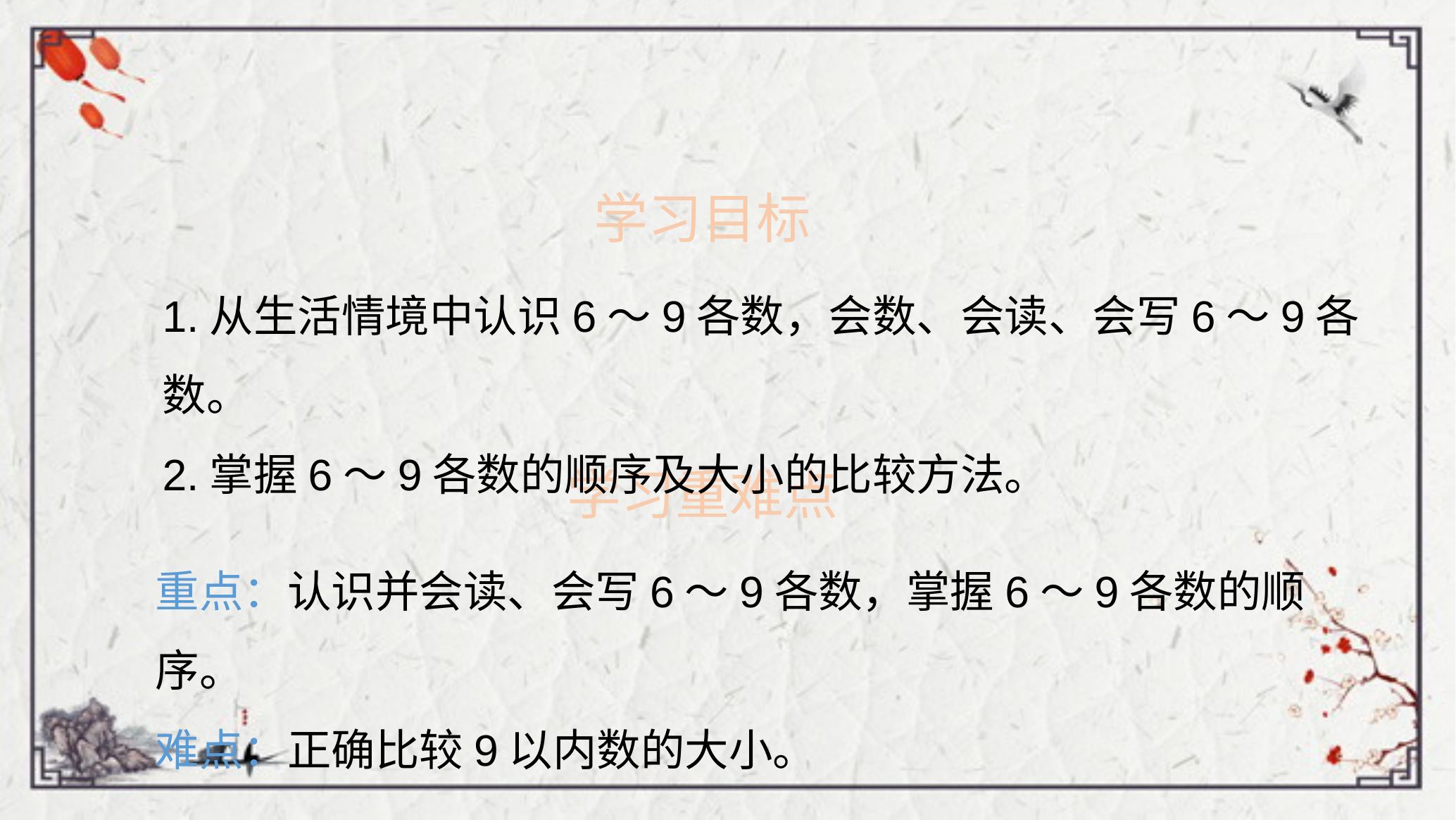

学习目标
1.从生活情境中认识6～9各数，会数、会读、会写6～9各数。
2.掌握6～9各数的顺序及大小的比较方法。
学习重难点
重点：认识并会读、会写6～9各数，掌握6～9各数的顺序。
难点：正确比较9以内数的大小。